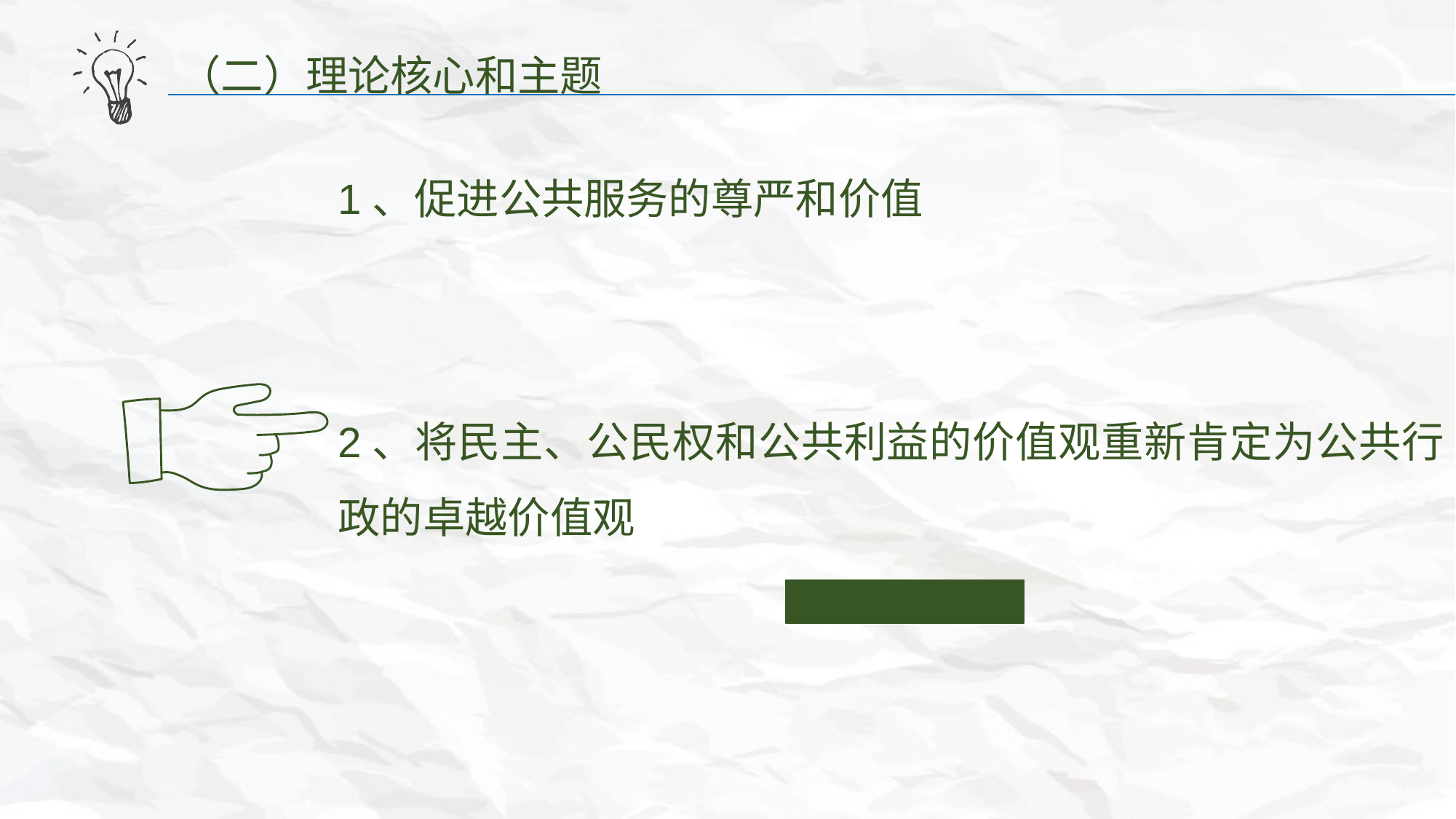

（二）理论核心和主题
1、促进公共服务的尊严和价值

2、将民主、公民权和公共利益的价值观重新肯定为公共行政的卓越价值观
text of the printing